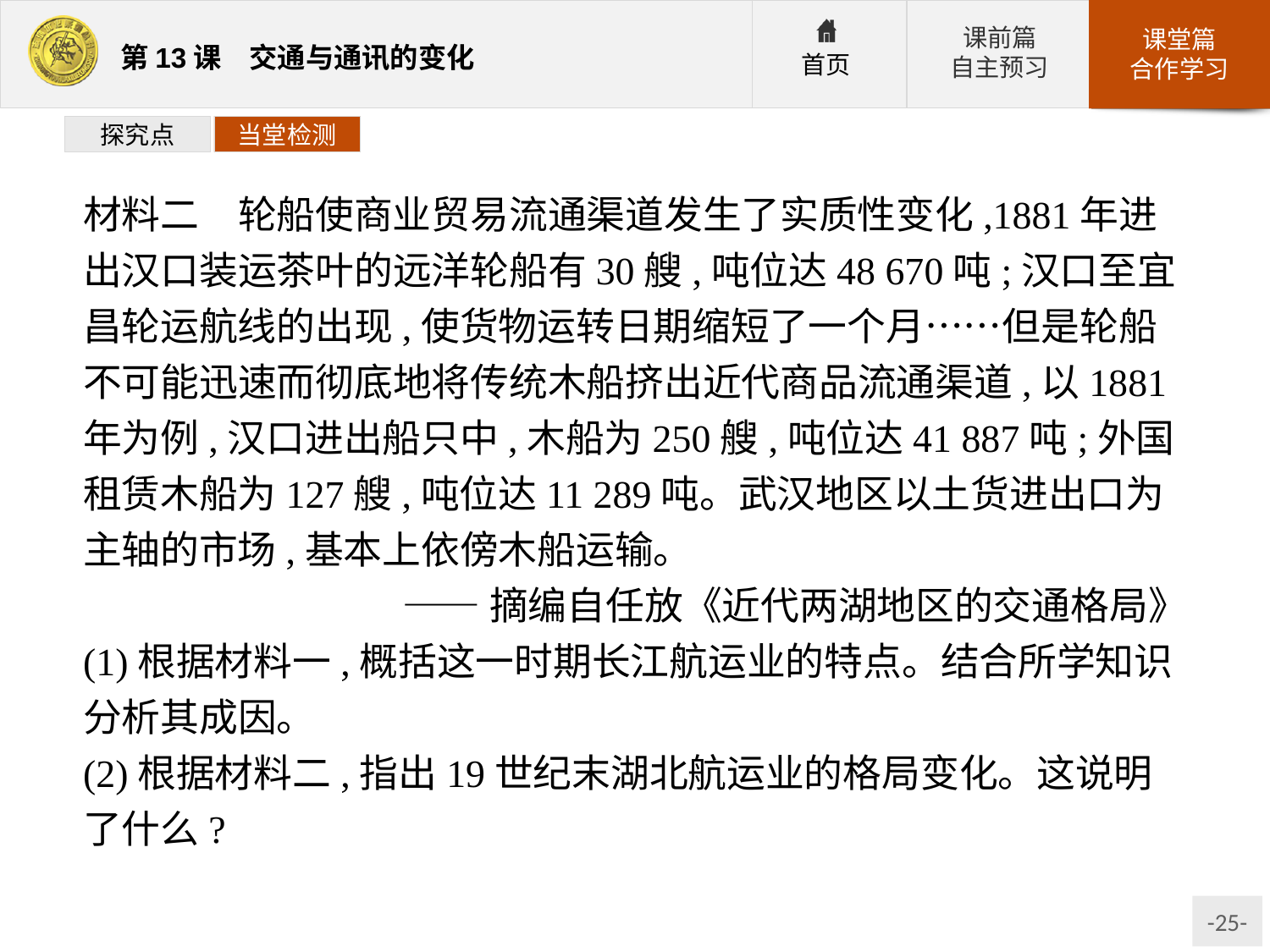

探究点
当堂检测
材料二　轮船使商业贸易流通渠道发生了实质性变化,1881年进出汉口装运茶叶的远洋轮船有30艘,吨位达48 670吨;汉口至宜昌轮运航线的出现,使货物运转日期缩短了一个月……但是轮船不可能迅速而彻底地将传统木船挤出近代商品流通渠道,以1881年为例,汉口进出船只中,木船为250艘,吨位达41 887吨;外国租赁木船为127艘,吨位达11 289吨。武汉地区以土货进出口为主轴的市场,基本上依傍木船运输。
——摘编自任放《近代两湖地区的交通格局》
(1)根据材料一,概括这一时期长江航运业的特点。结合所学知识分析其成因。
(2)根据材料二,指出19世纪末湖北航运业的格局变化。这说明了什么?